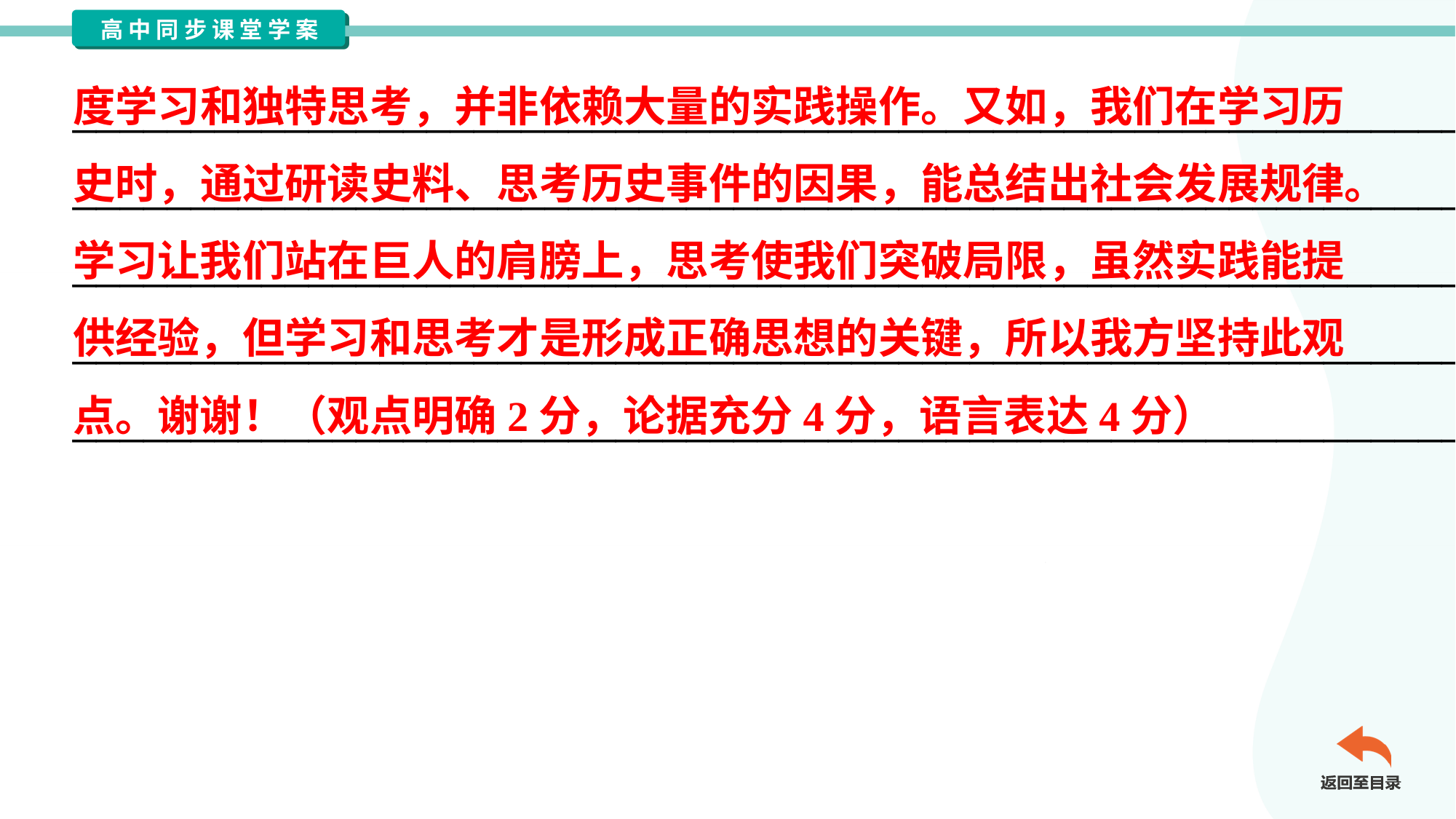

度学习和独特思考，并非依赖大量的实践操作。又如，我们在学习历
史时，通过研读史料、思考历史事件的因果，能总结出社会发展规律。
学习让我们站在巨人的肩膀上，思考使我们突破局限，虽然实践能提
供经验，但学习和思考才是形成正确思想的关键，所以我方坚持此观
点。谢谢！（观点明确2分，论据充分4分，语言表达4分）
_____________________________________________________________
_____________________________________________________________
_____________________________________________________________
_____________________________________________________________
_____________________________________________________________